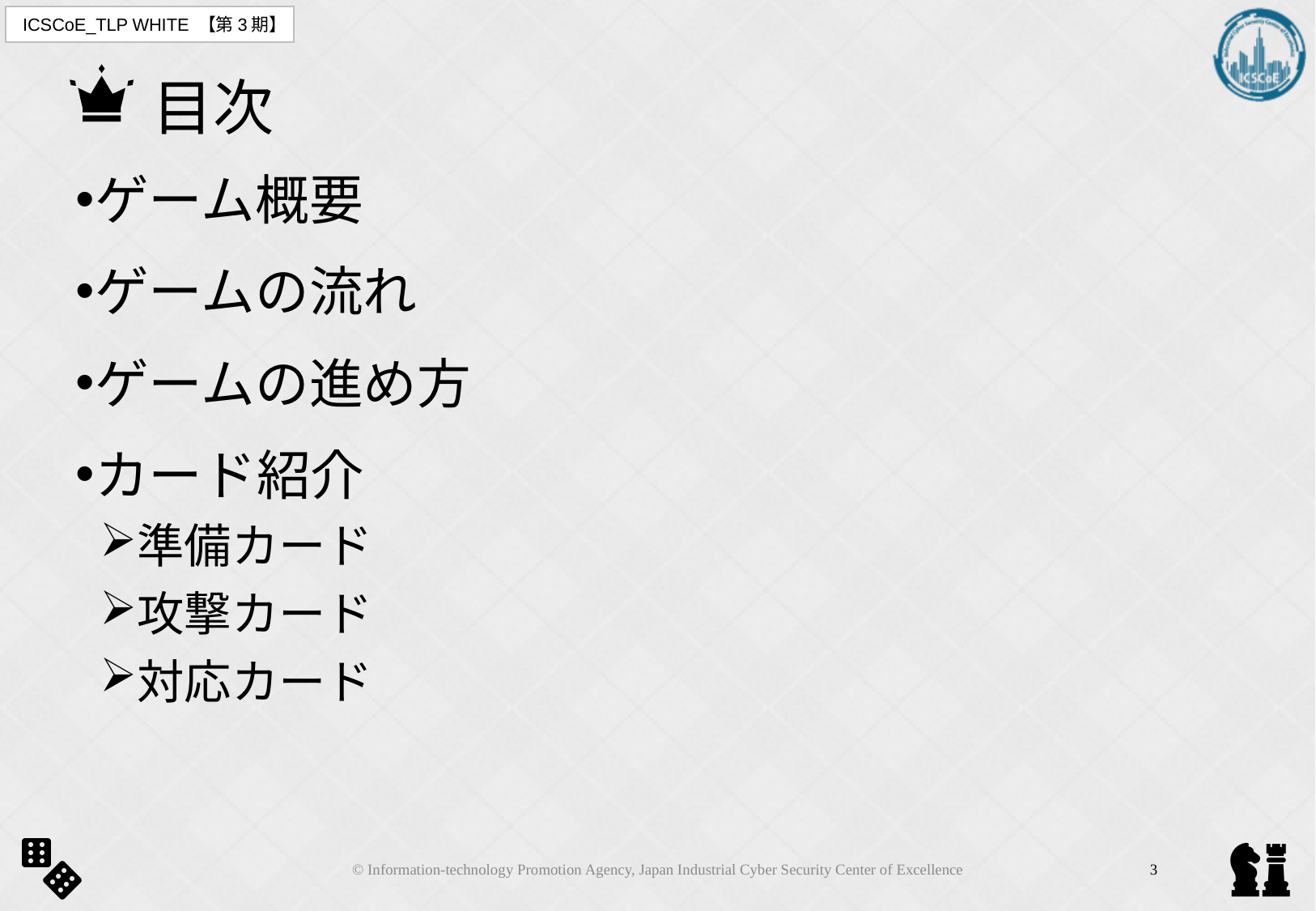

# 目次
ゲーム概要
ゲームの流れ
ゲームの進め方
カード紹介
準備カード
攻撃カード
対応カード
© Information-technology Promotion Agency, Japan Industrial Cyber Security Center of Excellence
3